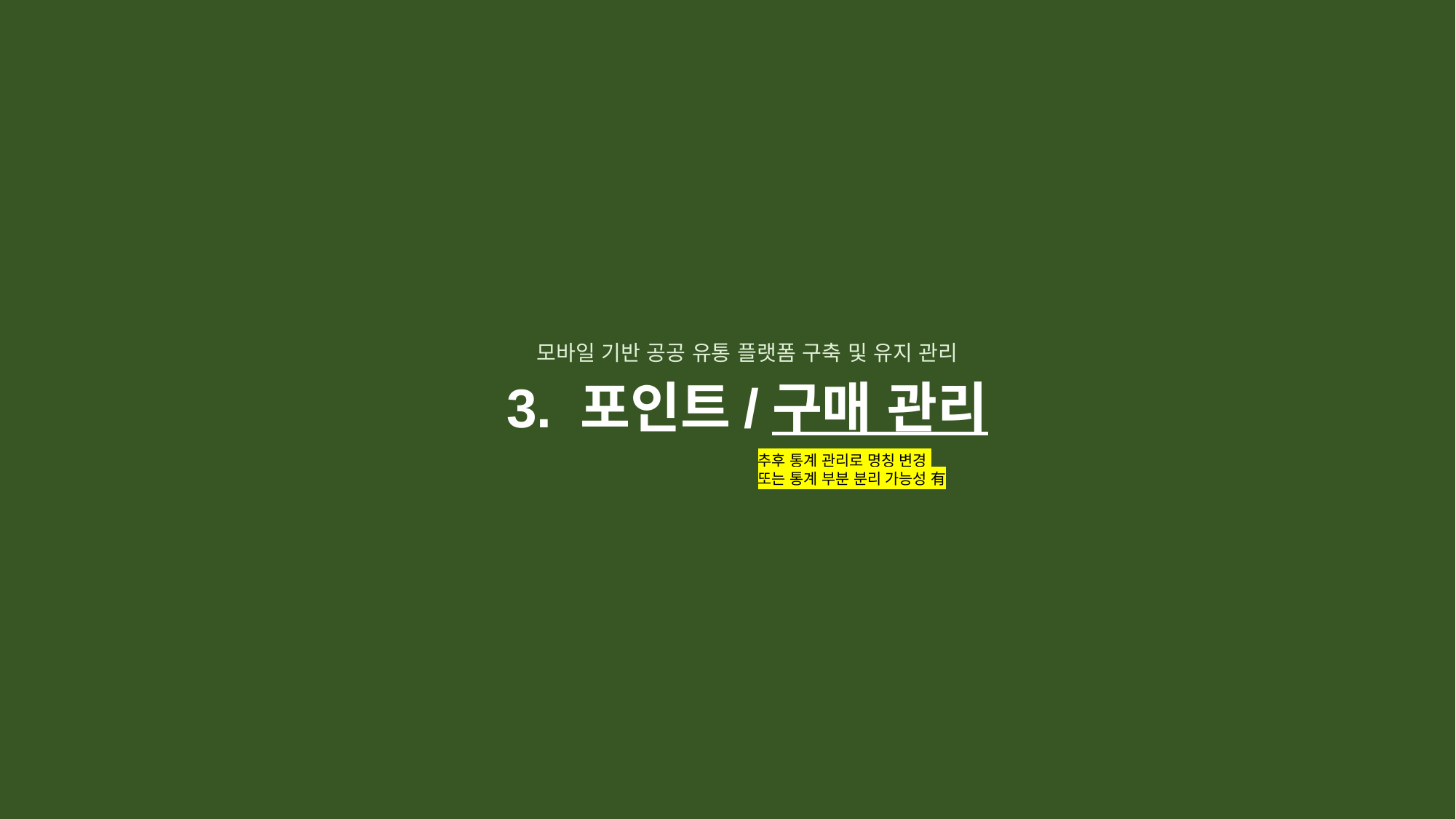

모바일 기반 공공 유통 플랫폼 구축 및 유지 관리
3. 포인트/구매 관리
추후 통계 관리로 명칭 변경
또는 통계 부분 분리 가능성 有